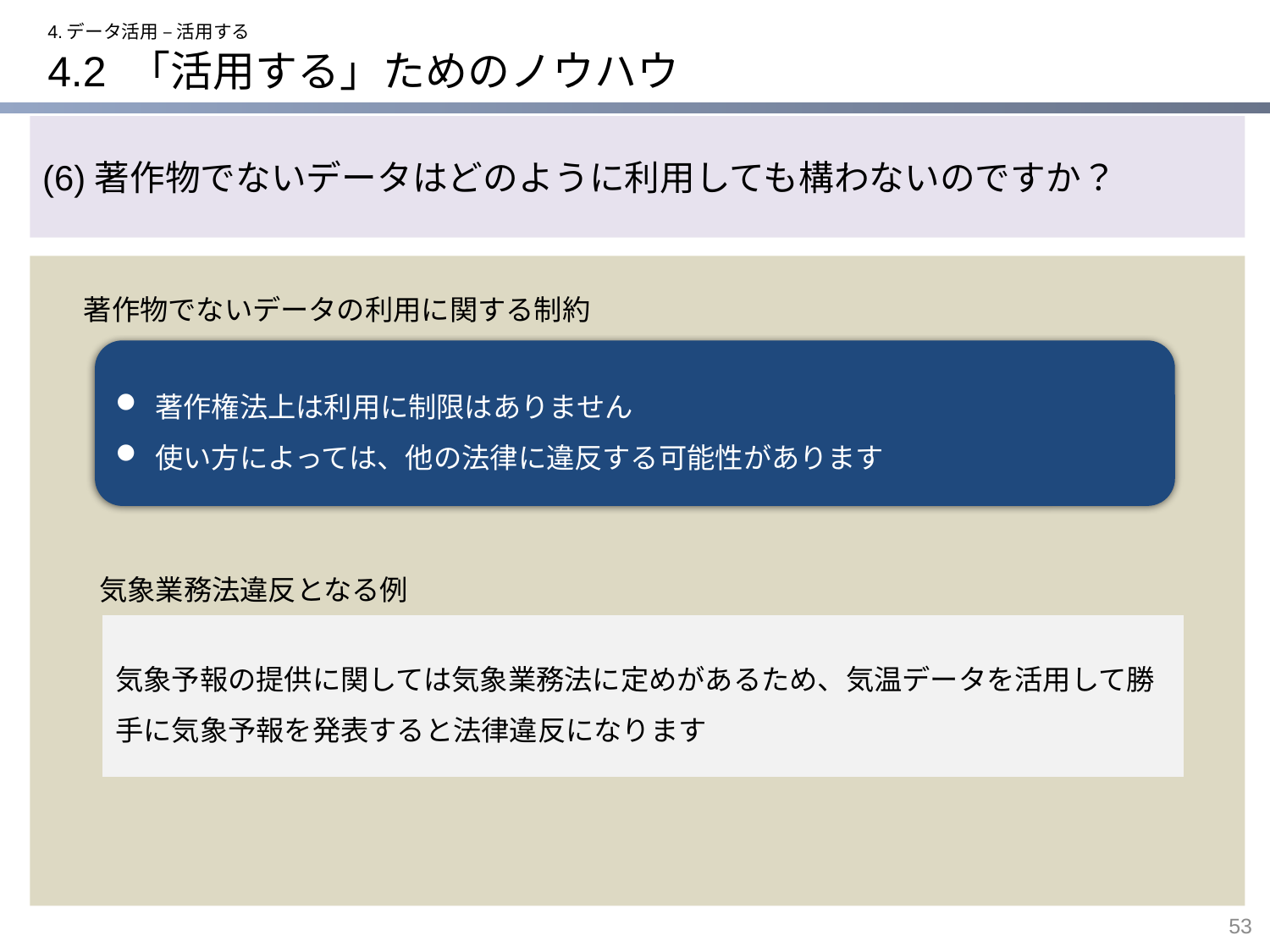

4.データ活用 – 活用する
# 4.2 「活用する」ためのノウハウ
(6)著作物でないデータはどのように利用しても構わないのですか？

著作物でないデータの利用に関する制約
著作権法上は利用に制限はありません
使い方によっては、他の法律に違反する可能性があります
気象業務法違反となる例
気象予報の提供に関しては気象業務法に定めがあるため、気温データを活用して勝手に気象予報を発表すると法律違反になります
53